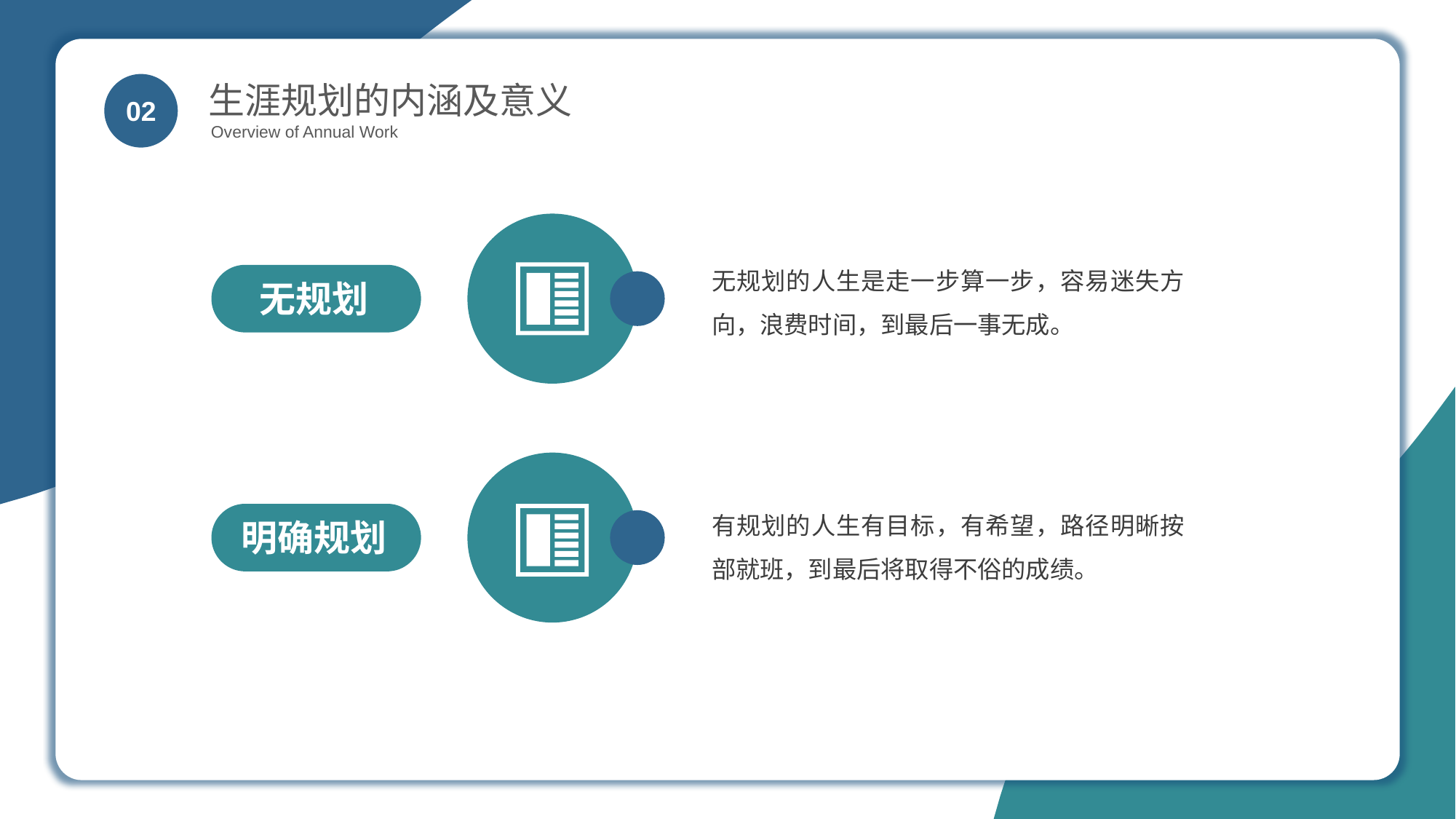

生涯规划的内涵及意义
Overview of Annual Work

02

无规划的人生是走一步算一步，容易迷失方向，浪费时间，到最后一事无成。

有规划的人生有目标，有希望，路径明晰按部就班，到最后将取得不俗的成绩。

无规划

明确规划